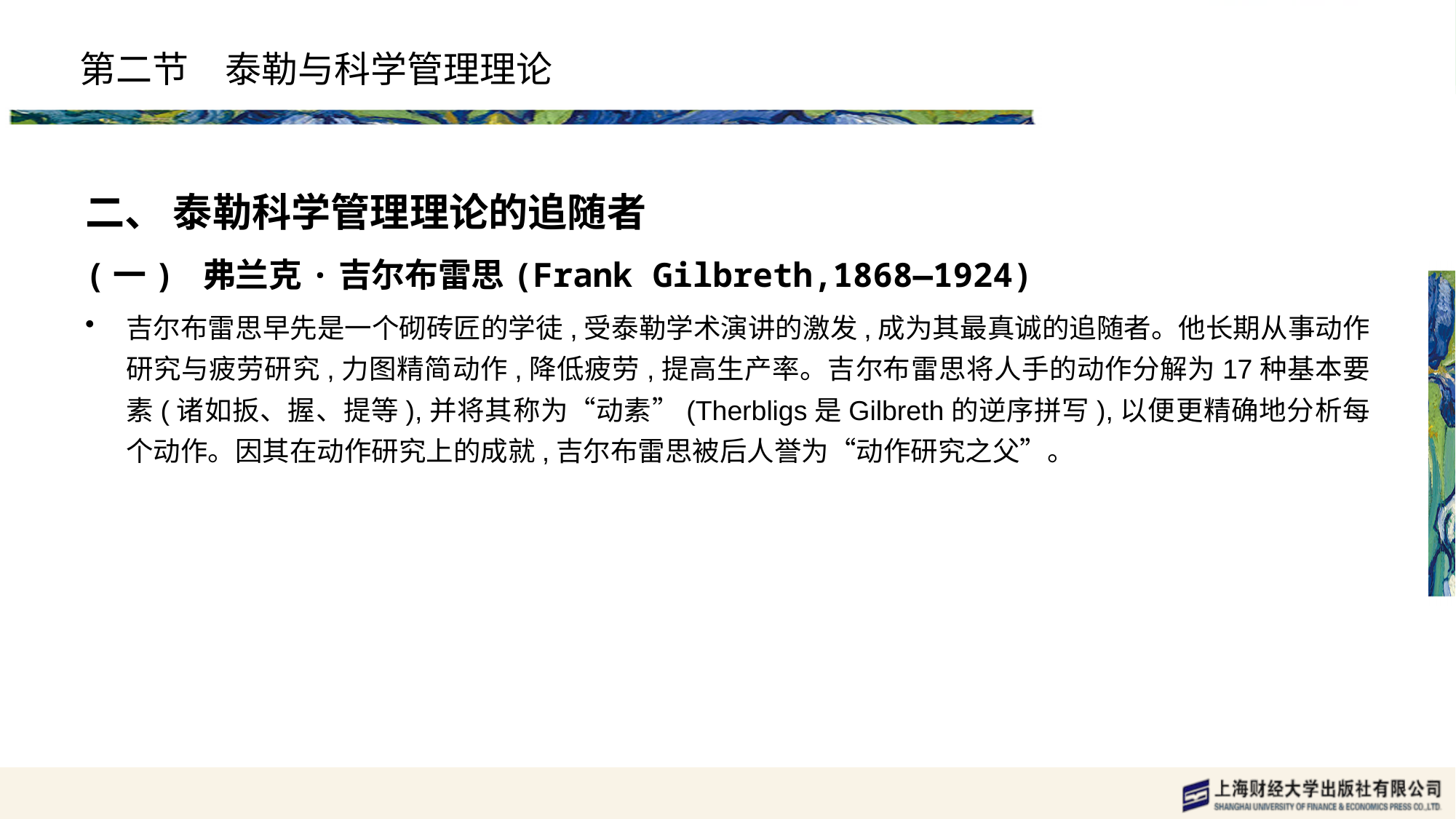

# 第二节　泰勒与科学管理理论
二、 泰勒科学管理理论的追随者
(一) 弗兰克·吉尔布雷思(Frank Gilbreth,1868—1924)
吉尔布雷思早先是一个砌砖匠的学徒,受泰勒学术演讲的激发,成为其最真诚的追随者。他长期从事动作研究与疲劳研究,力图精简动作,降低疲劳,提高生产率。吉尔布雷思将人手的动作分解为17种基本要素(诸如扳、握、提等),并将其称为“动素”(Therbligs是Gilbreth的逆序拼写),以便更精确地分析每个动作。因其在动作研究上的成就,吉尔布雷思被后人誉为“动作研究之父”。